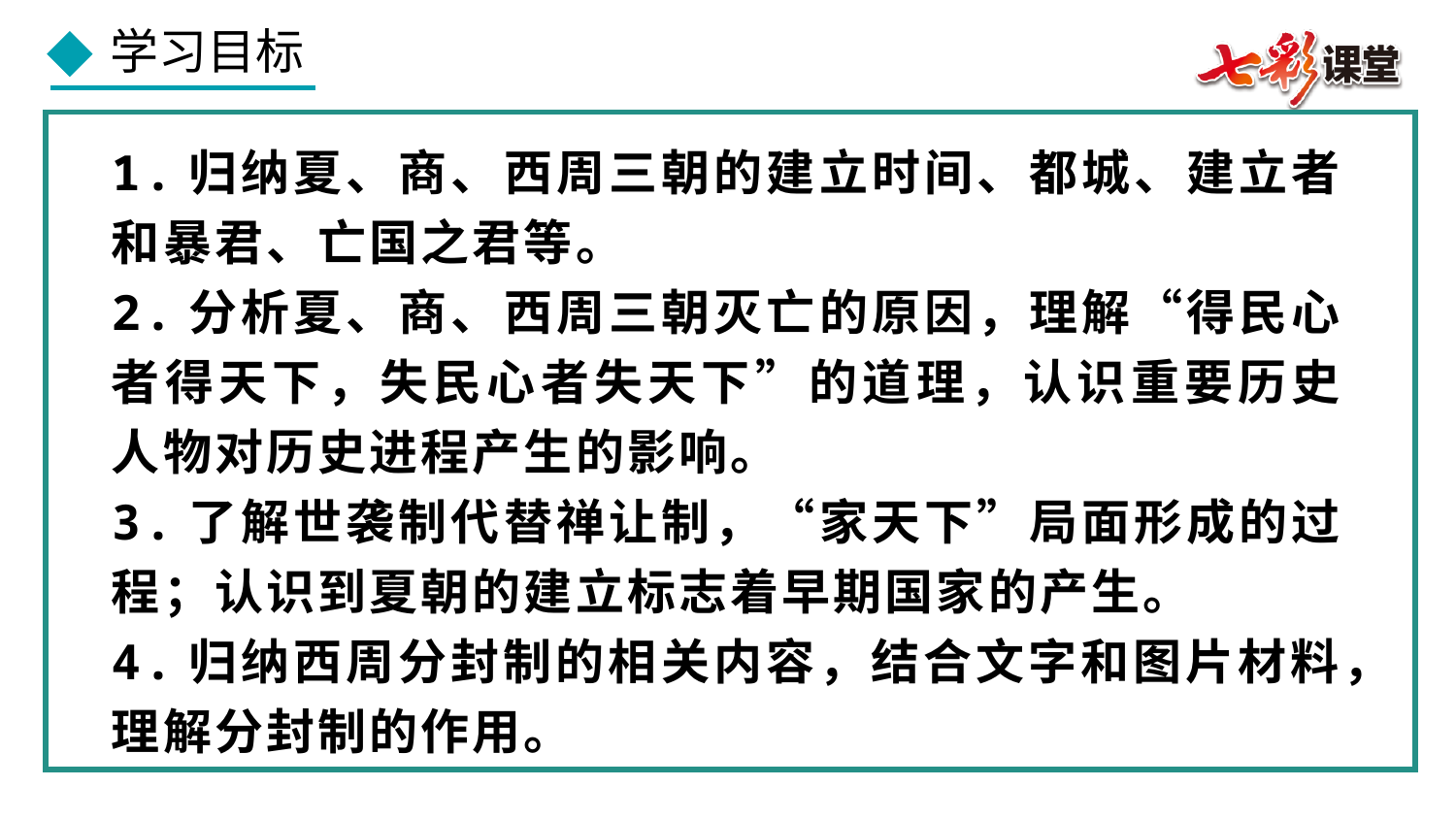

1.归纳夏、商、西周三朝的建立时间、都城、建立者和暴君、亡国之君等。
2.分析夏、商、西周三朝灭亡的原因，理解“得民心者得天下，失民心者失天下”的道理，认识重要历史人物对历史进程产生的影响。
3.了解世袭制代替禅让制，“家天下”局面形成的过程；认识到夏朝的建立标志着早期国家的产生。
4.归纳西周分封制的相关内容，结合文字和图片材料，理解分封制的作用。